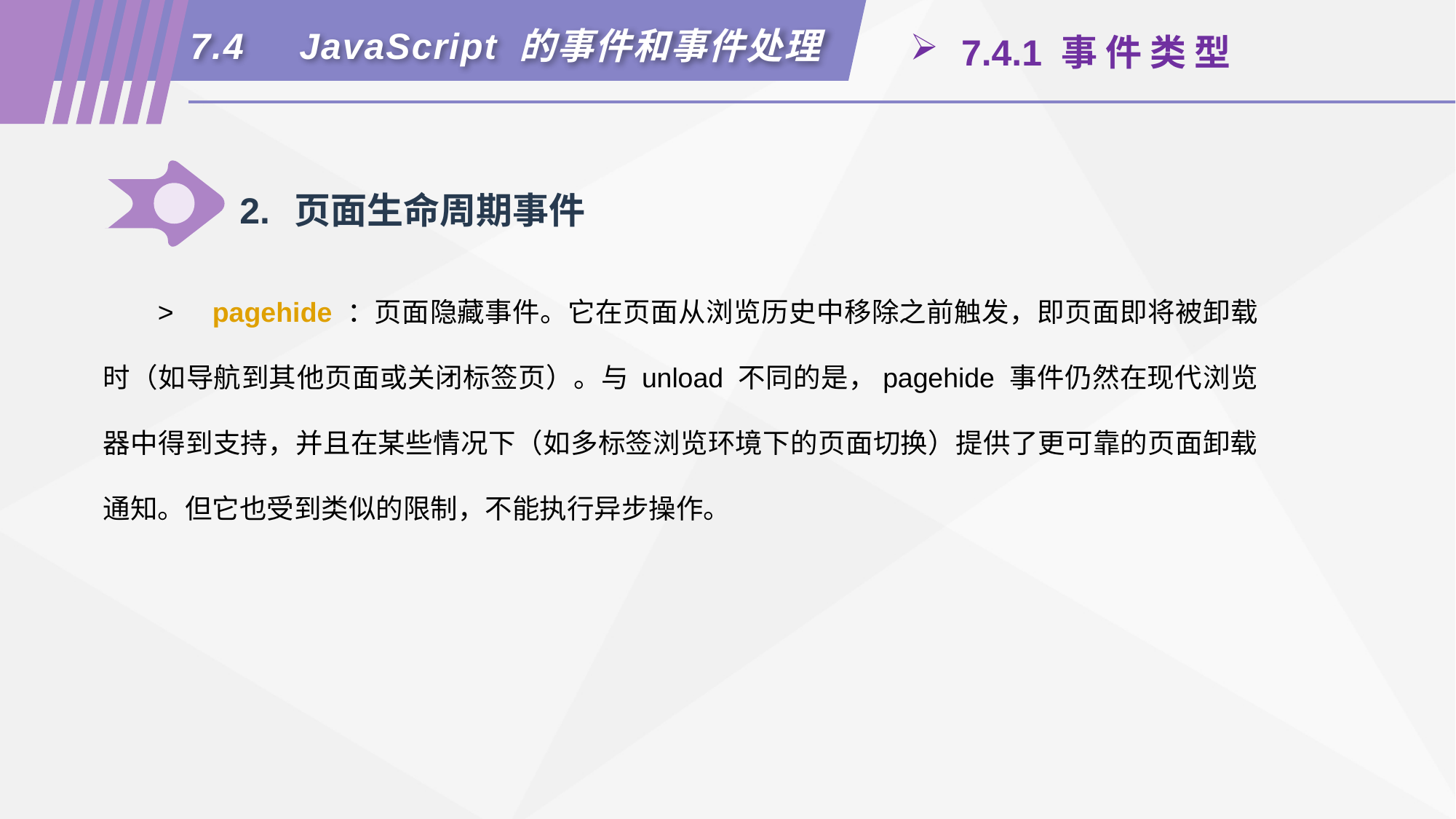

7.4	JavaScript 的事件和事件处理
 7.4.1 事 件 类 型

2.	页面生命周期事件
>	pagehide ：页面隐藏事件。它在页面从浏览历史中移除之前触发，即页面即将被卸载时（如导航到其他页面或关闭标签页）。与 unload 不同的是，pagehide 事件仍然在现代浏览器中得到支持，并且在某些情况下（如多标签浏览环境下的页面切换）提供了更可靠的页面卸载通知。但它也受到类似的限制，不能执行异步操作。